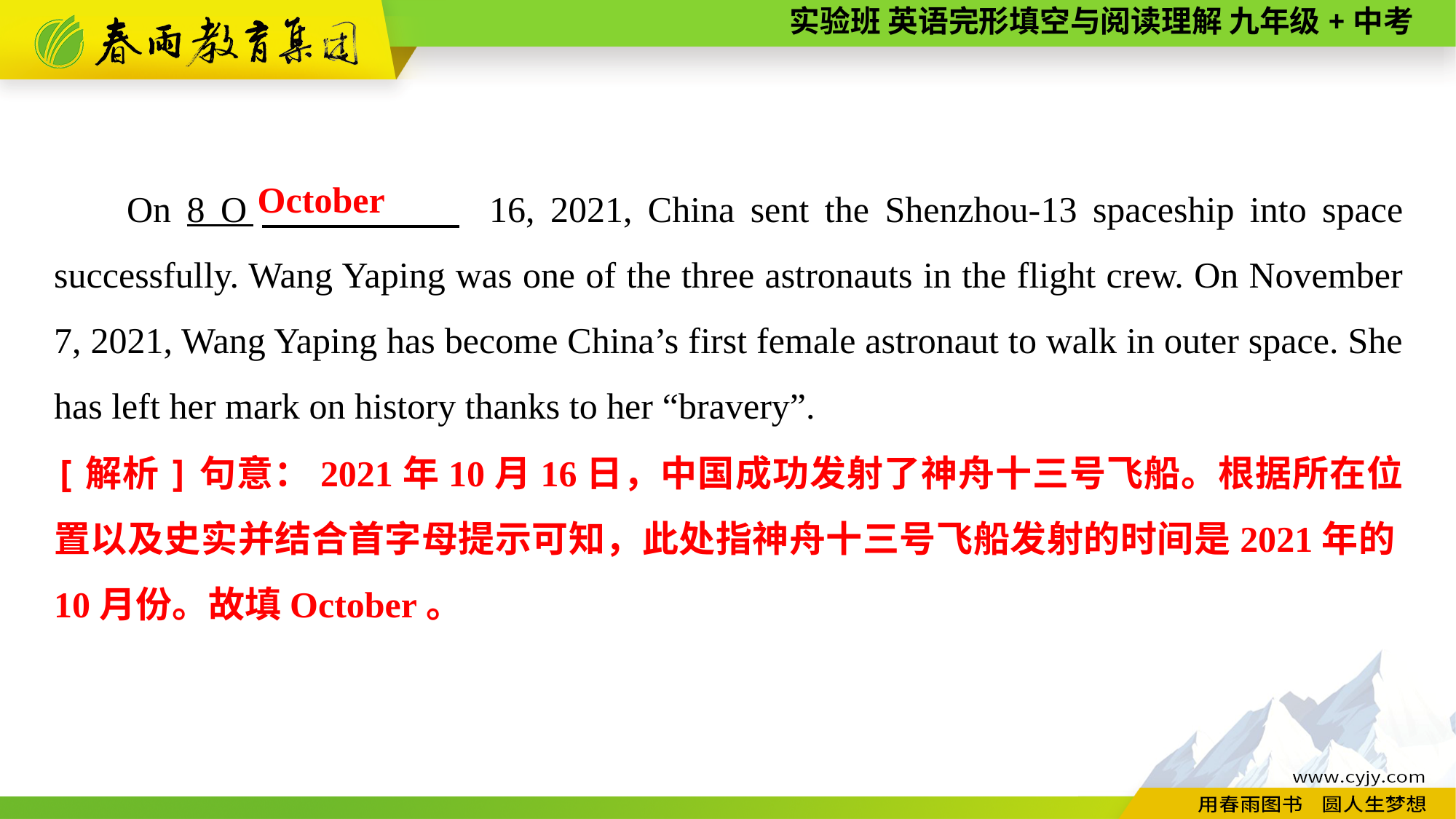

On 8 O　        　 16, 2021, China sent the Shenzhou-13 spaceship into space successfully. Wang Yaping was one of the three astronauts in the flight crew. On November 7, 2021, Wang Yaping has become China’s first female astronaut to walk in outer space. She has left her mark on history thanks to her “bravery”.
October
[解析]句意：2021年10月16日，中国成功发射了神舟十三号飞船。根据所在位置以及史实并结合首字母提示可知，此处指神舟十三号飞船发射的时间是2021年的10月份。故填October。